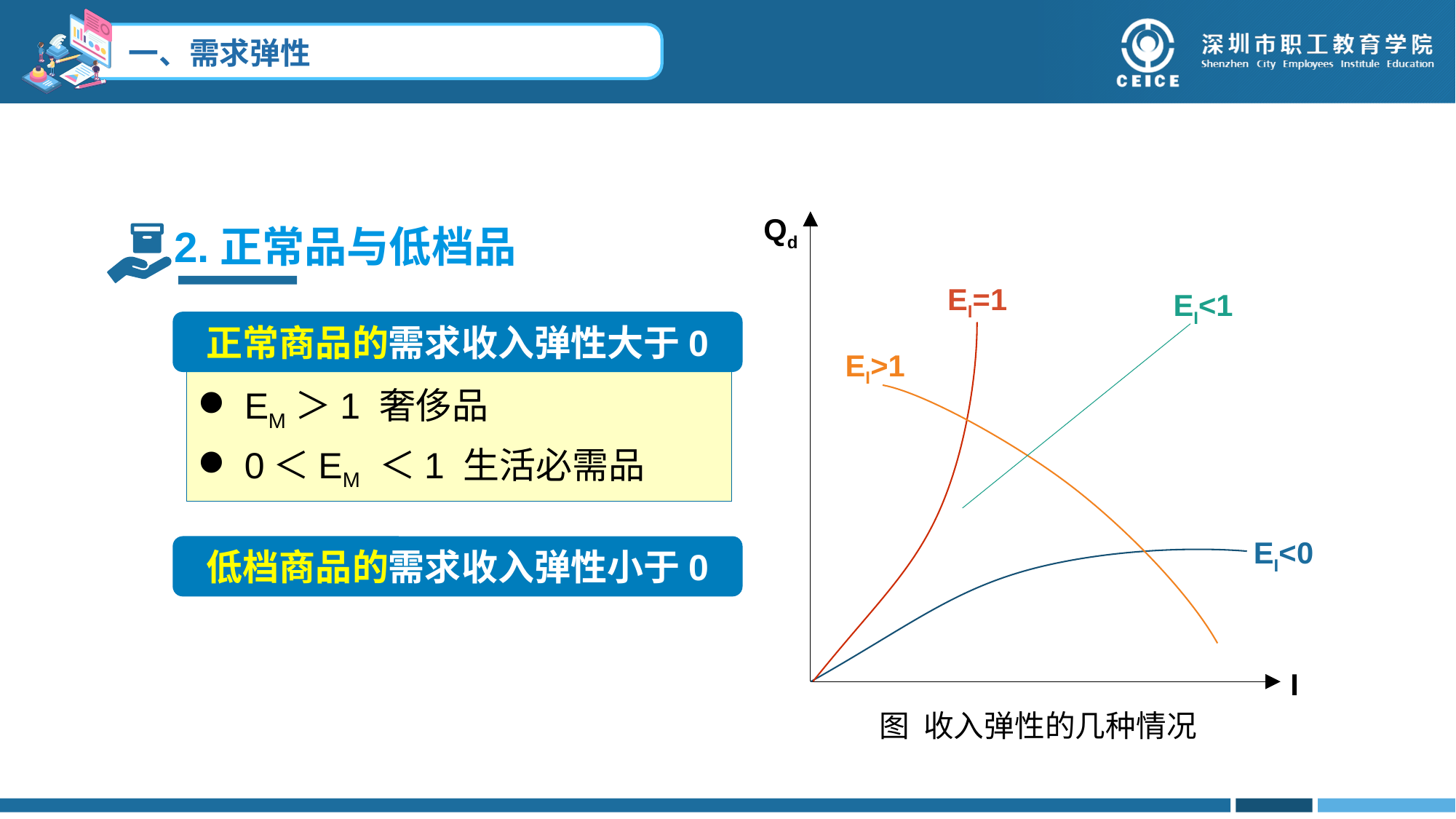

2.正常品与低档品

Qd
EI=1
EI<1
EI>1

EI<0

I
图  收入弹性的几种情况
正常商品的需求收入弹性大于0
 EM＞1 奢侈品
 0＜EM ＜1 生活必需品
低档商品的需求收入弹性小于0